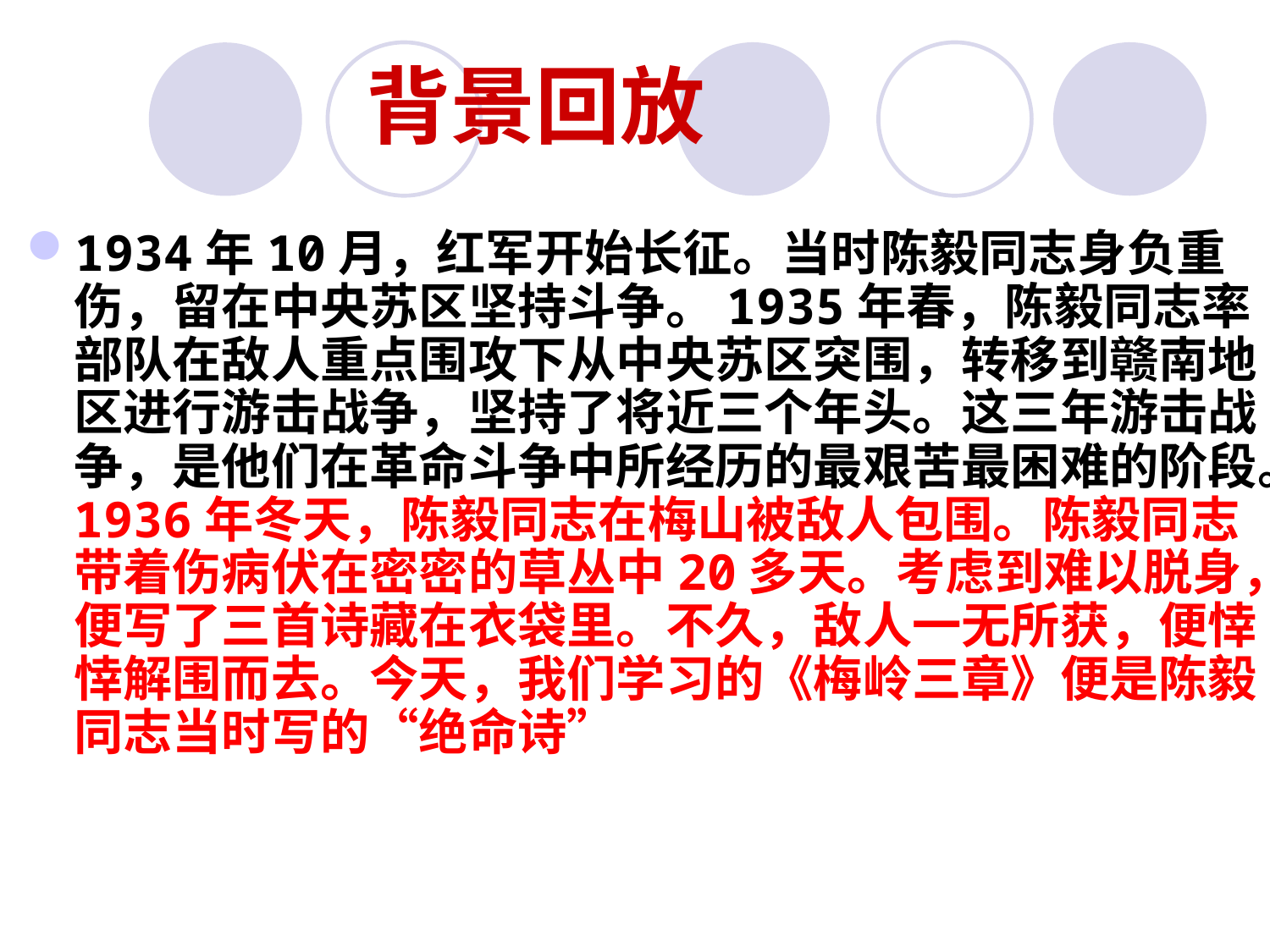

# 背景回放
1934年10月，红军开始长征。当时陈毅同志身负重伤，留在中央苏区坚持斗争。1935年春，陈毅同志率部队在敌人重点围攻下从中央苏区突围，转移到赣南地区进行游击战争，坚持了将近三个年头。这三年游击战争，是他们在革命斗争中所经历的最艰苦最困难的阶段。1936年冬天，陈毅同志在梅山被敌人包围。陈毅同志带着伤病伏在密密的草丛中20多天。考虑到难以脱身，便写了三首诗藏在衣袋里。不久，敌人一无所获，便悻悻解围而去。今天，我们学习的《梅岭三章》便是陈毅同志当时写的“绝命诗”